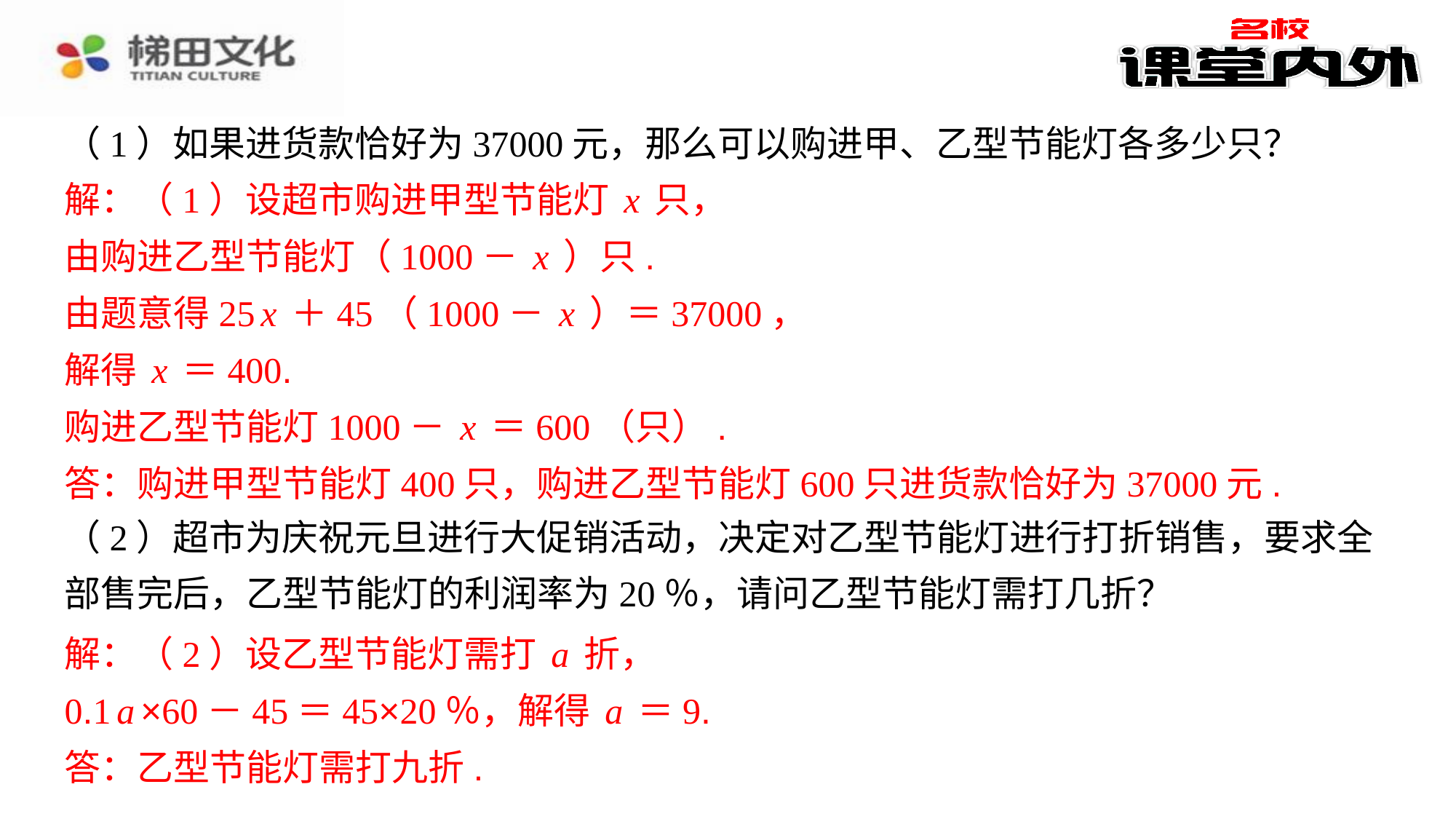

（1）如果进货款恰好为37000元，那么可以购进甲、乙型节能灯各多少只？
解：（1）设超市购进甲型节能灯x只，
由购进乙型节能灯（1000－x）只.
由题意得25x＋45（1000－x）＝37000，
解得x＝400.
购进乙型节能灯1000－x＝600（只）.
答：购进甲型节能灯400只，购进乙型节能灯600只进货款恰好为37000元.
（2）超市为庆祝元旦进行大促销活动，决定对乙型节能灯进行打折销售，要求全
部售完后，乙型节能灯的利润率为20％，请问乙型节能灯需打几折？
解：（2）设乙型节能灯需打a折，
0.1a×60－45＝45×20％，解得a＝9.
答：乙型节能灯需打九折.
解：（1）设超市购进甲型节能灯x只，
由购进乙型节能灯（1000－x）只.
由题意得25x＋45（1000－x）＝37000，
解得x＝400.
购进乙型节能灯1000－x＝600（只）.
答：购进甲型节能灯400只，购进乙型节能灯600只进货款恰好为37000元.
解：（2）设乙型节能灯需打a折，
0.1a×60－45＝45×20％，解得a＝9.
答：乙型节能灯需打九折.